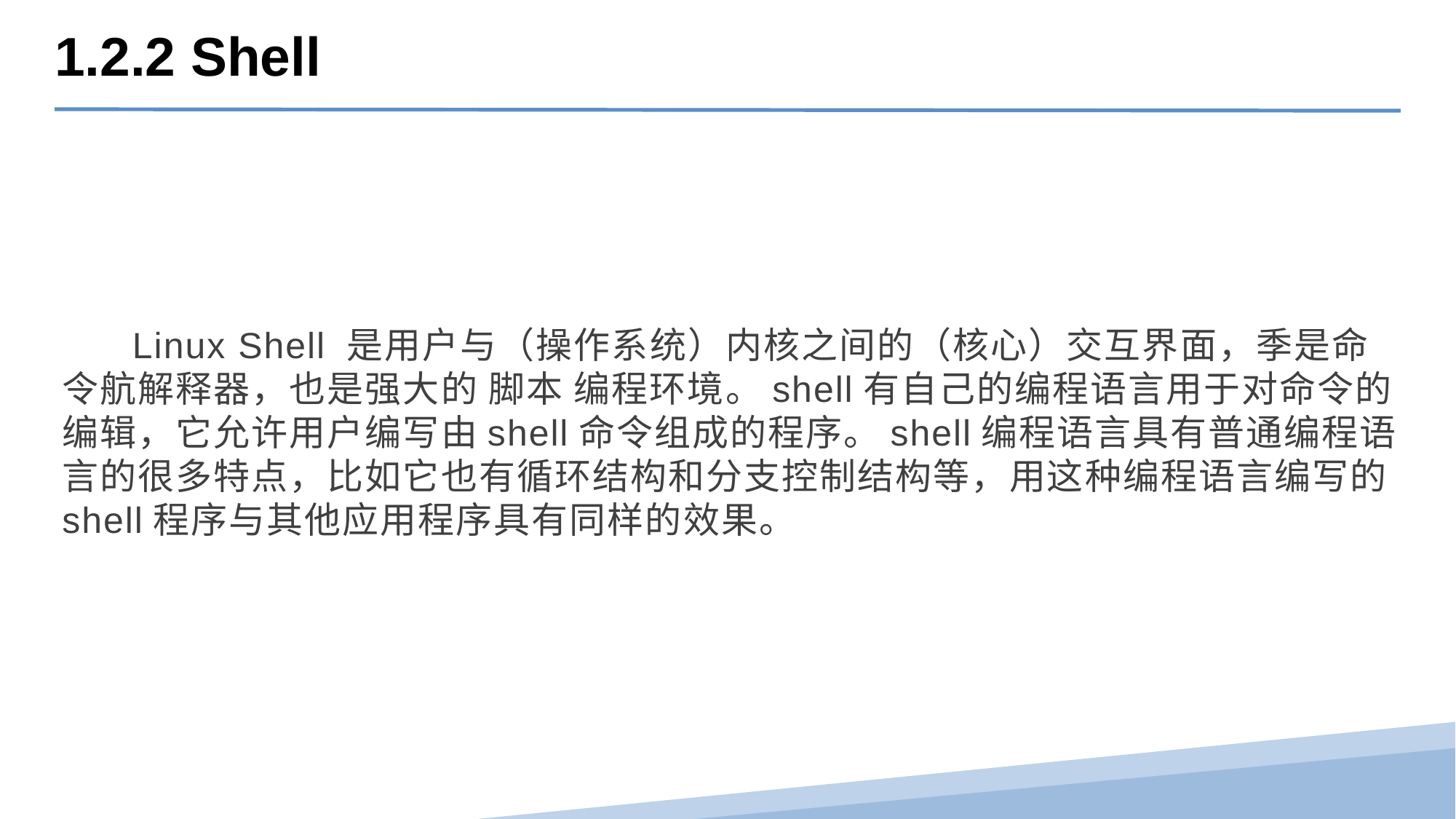

1.2.2 Shell
      Linux Shell 是用户与（操作系统）内核之间的（核心）交互界面，季是命令航解释器，也是强大的 脚本 编程环境。shell有自己的编程语言用于对命令的编辑，它允许用户编写由shell命令组成的程序。shell编程语言具有普通编程语言的很多特点，比如它也有循环结构和分支控制结构等，用这种编程语言编写的shell程序与其他应用程序具有同样的效果。